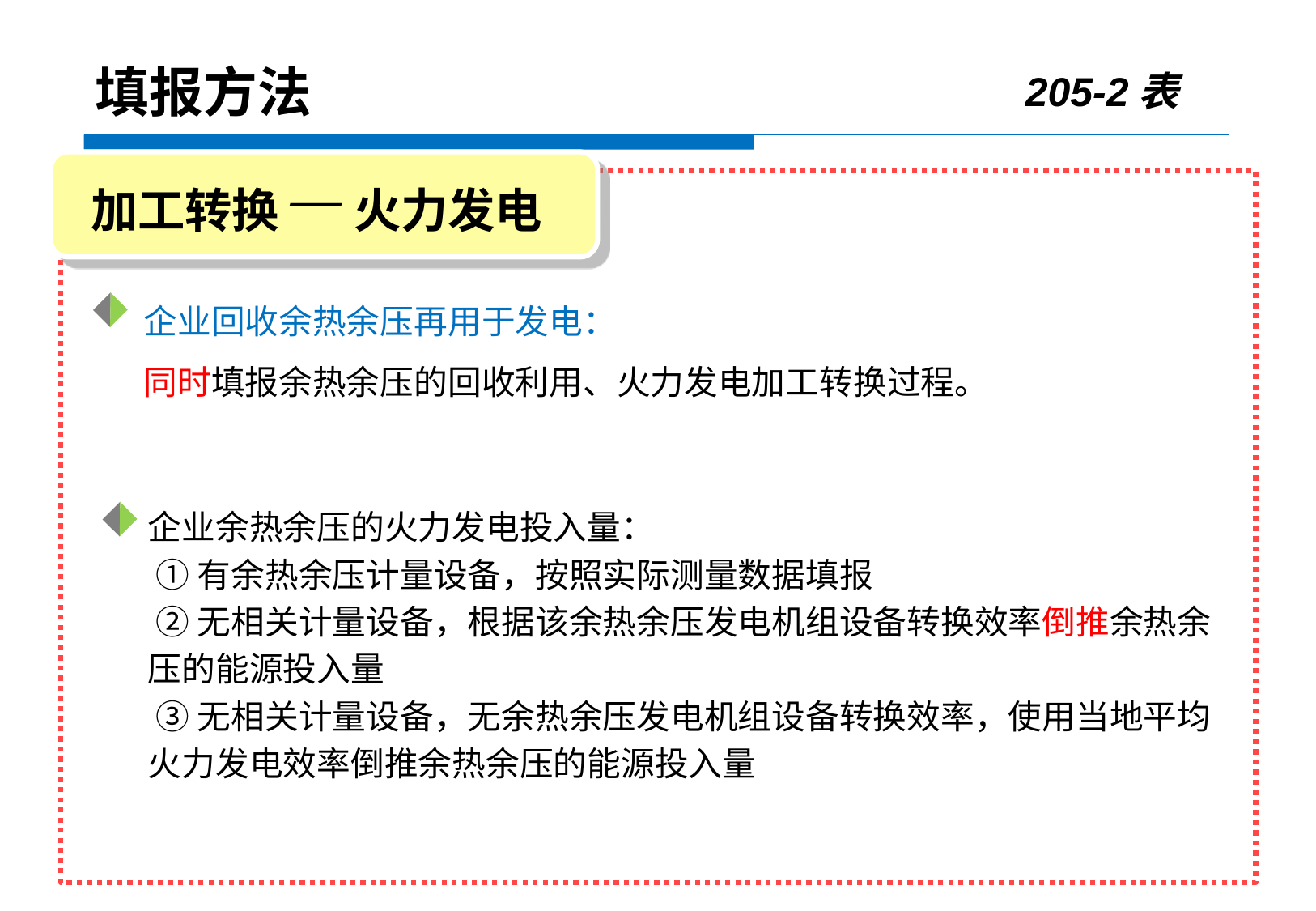

205-2表
填报方法

加工转换— 火力发电

企业回收余热余压再用于发电：
同时填报余热余压的回收利用、火力发电加工转换过程。

企业余热余压的火力发电投入量：
 ①有余热余压计量设备，按照实际测量数据填报
 ②无相关计量设备，根据该余热余压发电机组设备转换效率倒推余热余压的能源投入量
 ③无相关计量设备，无余热余压发电机组设备转换效率，使用当地平均火力发电效率倒推余热余压的能源投入量